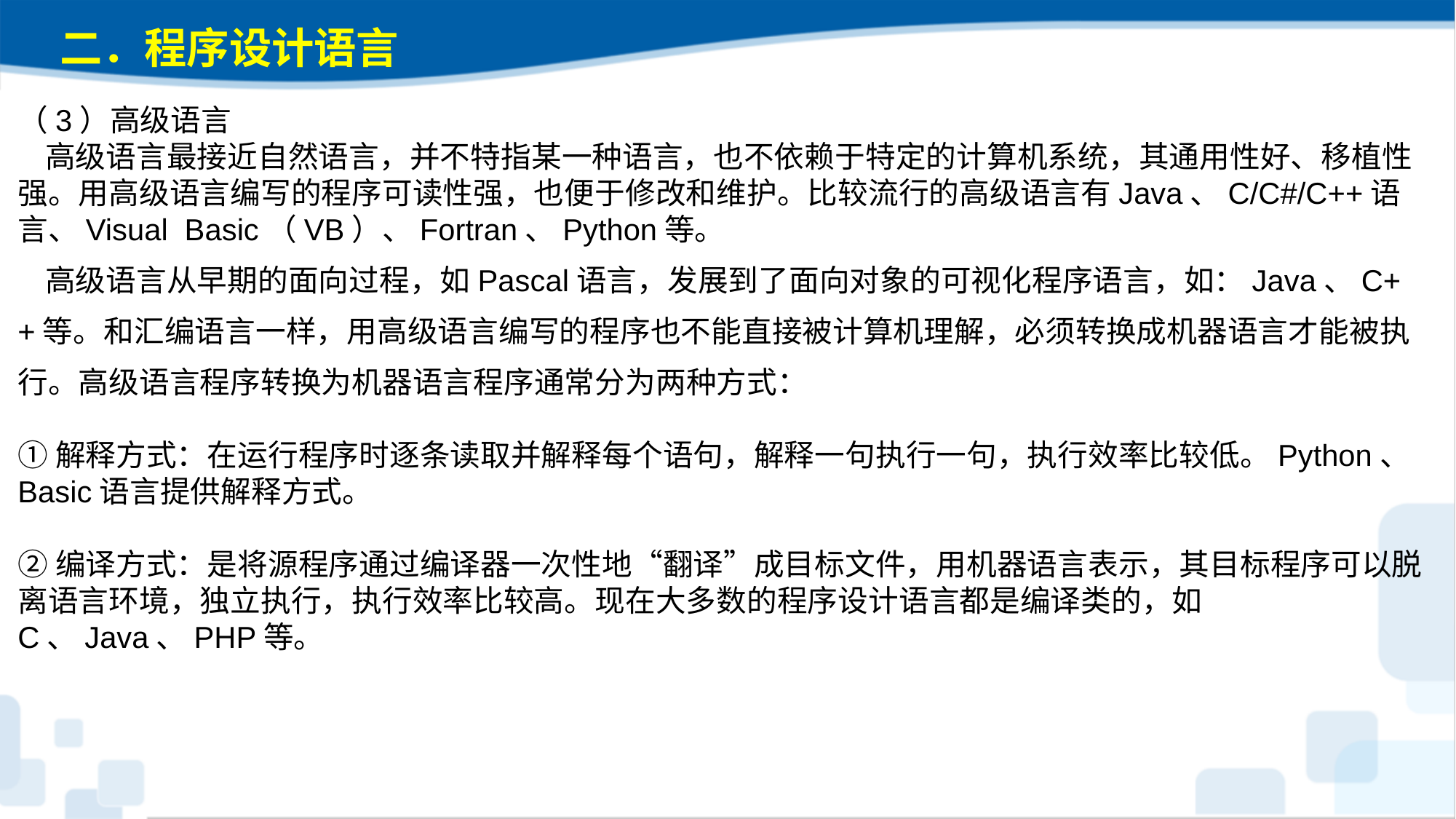

二．程序设计语言
（3）高级语言   高级语言最接近自然语言，并不特指某一种语言，也不依赖于特定的计算机系统，其通用性好、移植性强。用高级语言编写的程序可读性强，也便于修改和维护。比较流行的高级语言有Java、C/C#/C++语言、Visual  Basic（VB）、Fortran、Python等。   高级语言从早期的面向过程，如Pascal语言，发展到了面向对象的可视化程序语言，如：Java、C++等。和汇编语言一样，用高级语言编写的程序也不能直接被计算机理解，必须转换成机器语言才能被执行。高级语言程序转换为机器语言程序通常分为两种方式：

①解释方式：在运行程序时逐条读取并解释每个语句，解释一句执行一句，执行效率比较低。Python、Basic语言提供解释方式。

②编译方式：是将源程序通过编译器一次性地“翻译”成目标文件，用机器语言表示，其目标程序可以脱离语言环境，独立执行，执行效率比较高。现在大多数的程序设计语言都是编译类的，如C、Java、PHP等。